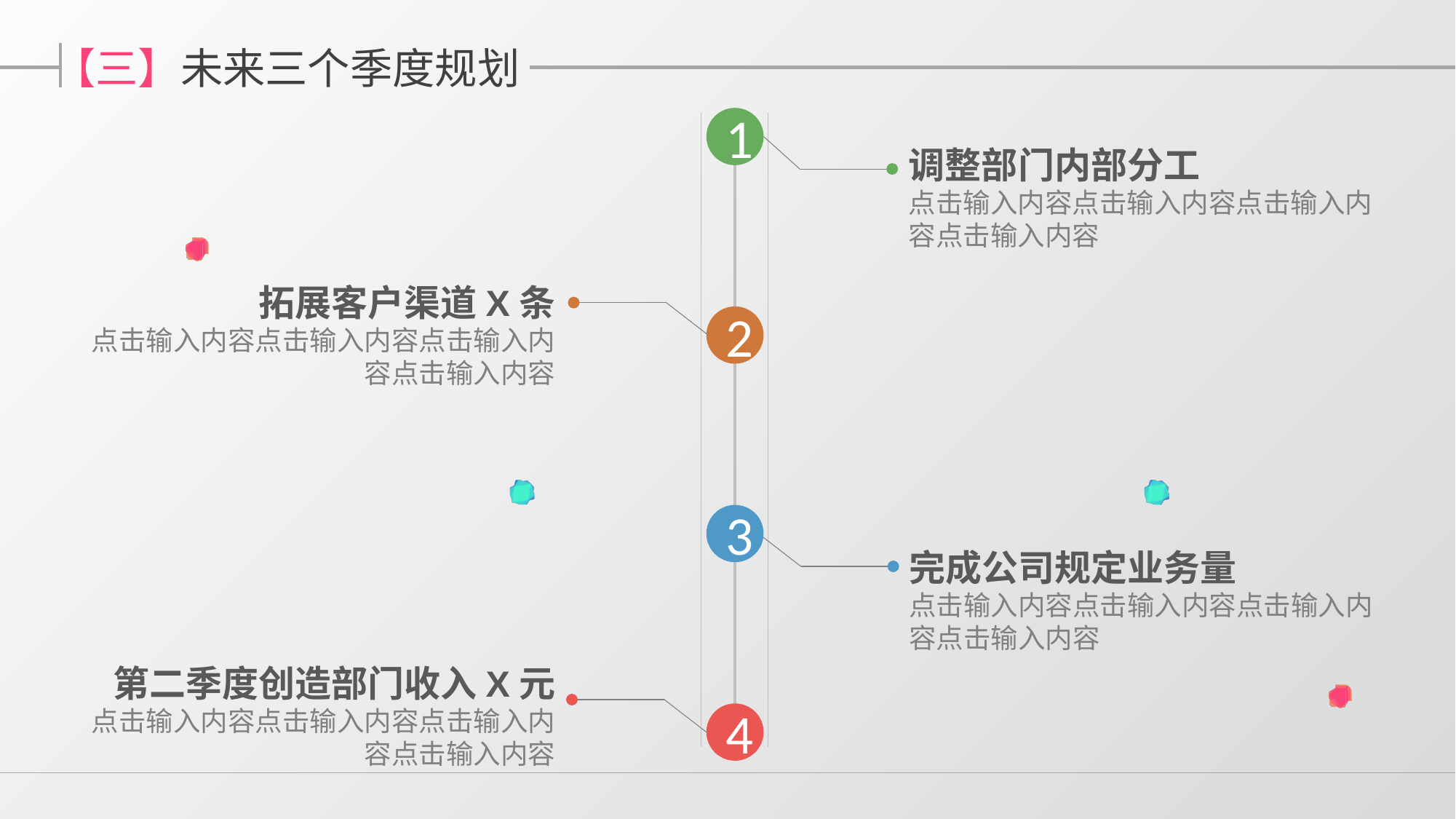

【三】未来三个季度规划
1

调整部门内部分工
点击输入内容点击输入内容点击输入内容点击输入内容

拓展客户渠道X条
点击输入内容点击输入内容点击输入内容点击输入内容

2

3

完成公司规定业务量
点击输入内容点击输入内容点击输入内容点击输入内容
第二季度创造部门收入X元
点击输入内容点击输入内容点击输入内容点击输入内容

4